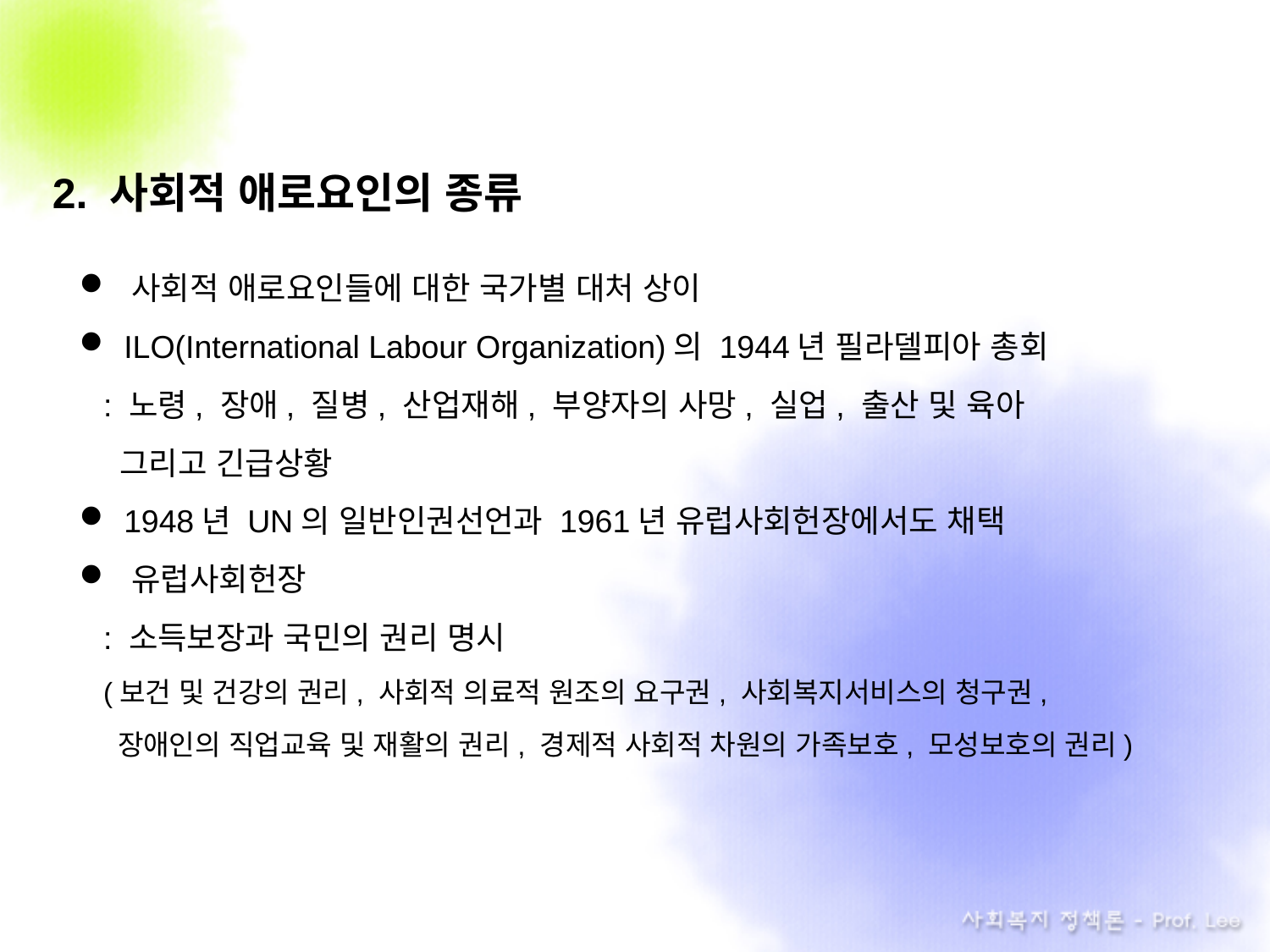

2. 사회적 애로요인의 종류

 사회적 애로요인들에 대한 국가별 대처 상이
 ILO(International Labour Organization)의 1944년 필라델피아 총회
: 노령, 장애, 질병, 산업재해, 부양자의 사망, 실업, 출산 및 육아
 그리고 긴급상황
 1948년 UN의 일반인권선언과 1961년 유럽사회헌장에서도 채택
 유럽사회헌장
: 소득보장과 국민의 권리 명시
(보건 및 건강의 권리, 사회적 의료적 원조의 요구권, 사회복지서비스의 청구권,
 장애인의 직업교육 및 재활의 권리, 경제적 사회적 차원의 가족보호, 모성보호의 권리)